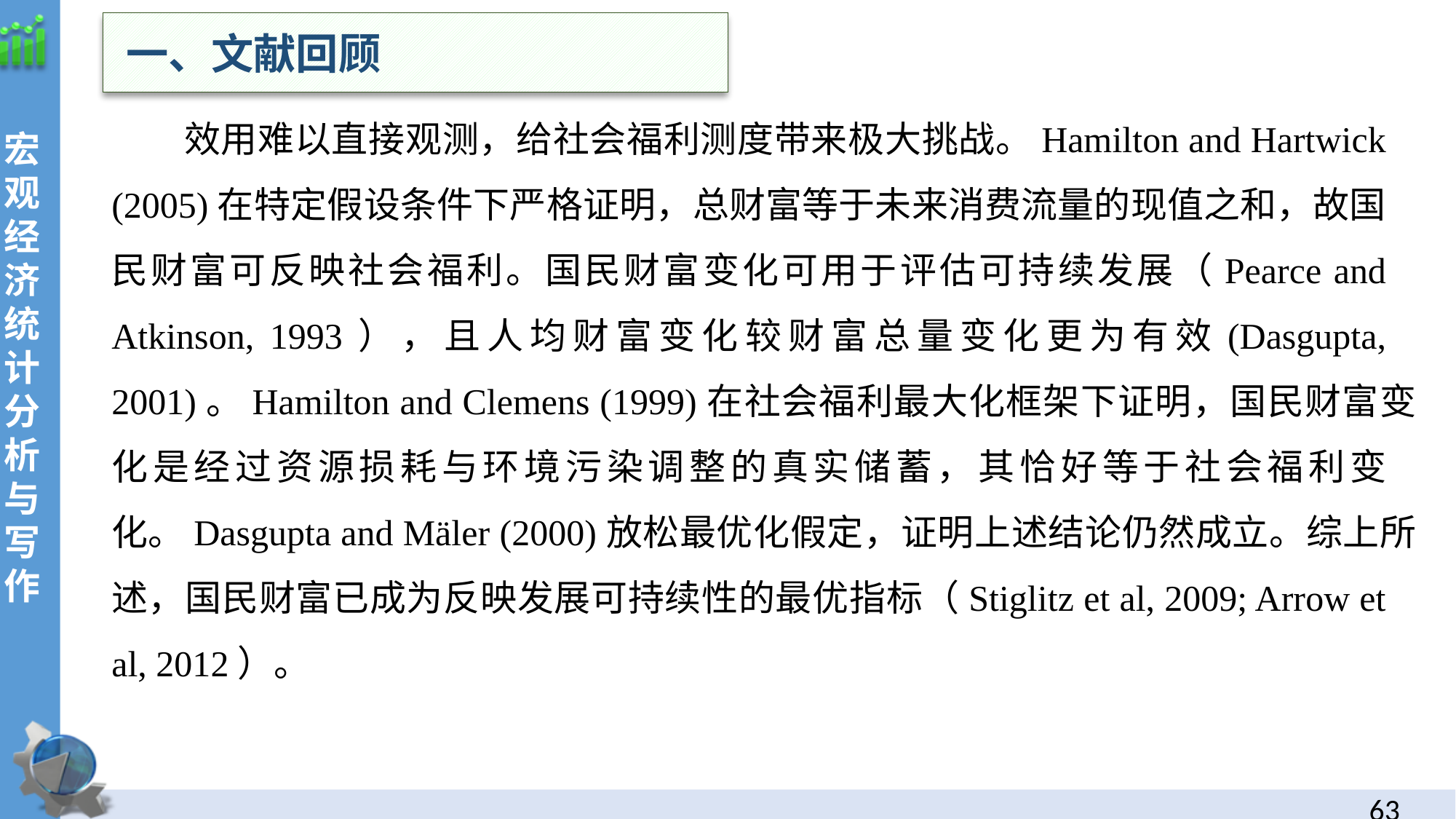

一、文献回顾

效用难以直接观测，给社会福利测度带来极大挑战。Hamilton and Hartwick (2005)在特定假设条件下严格证明，总财富等于未来消费流量的现值之和，故国民财富可反映社会福利。国民财富变化可用于评估可持续发展（Pearce and Atkinson, 1993），且人均财富变化较财富总量变化更为有效(Dasgupta, 2001)。Hamilton and Clemens (1999)在社会福利最大化框架下证明，国民财富变化是经过资源损耗与环境污染调整的真实储蓄，其恰好等于社会福利变化。Dasgupta and Mäler (2000)放松最优化假定，证明上述结论仍然成立。综上所述，国民财富已成为反映发展可持续性的最优指标（Stiglitz et al, 2009; Arrow et al, 2012）。

63